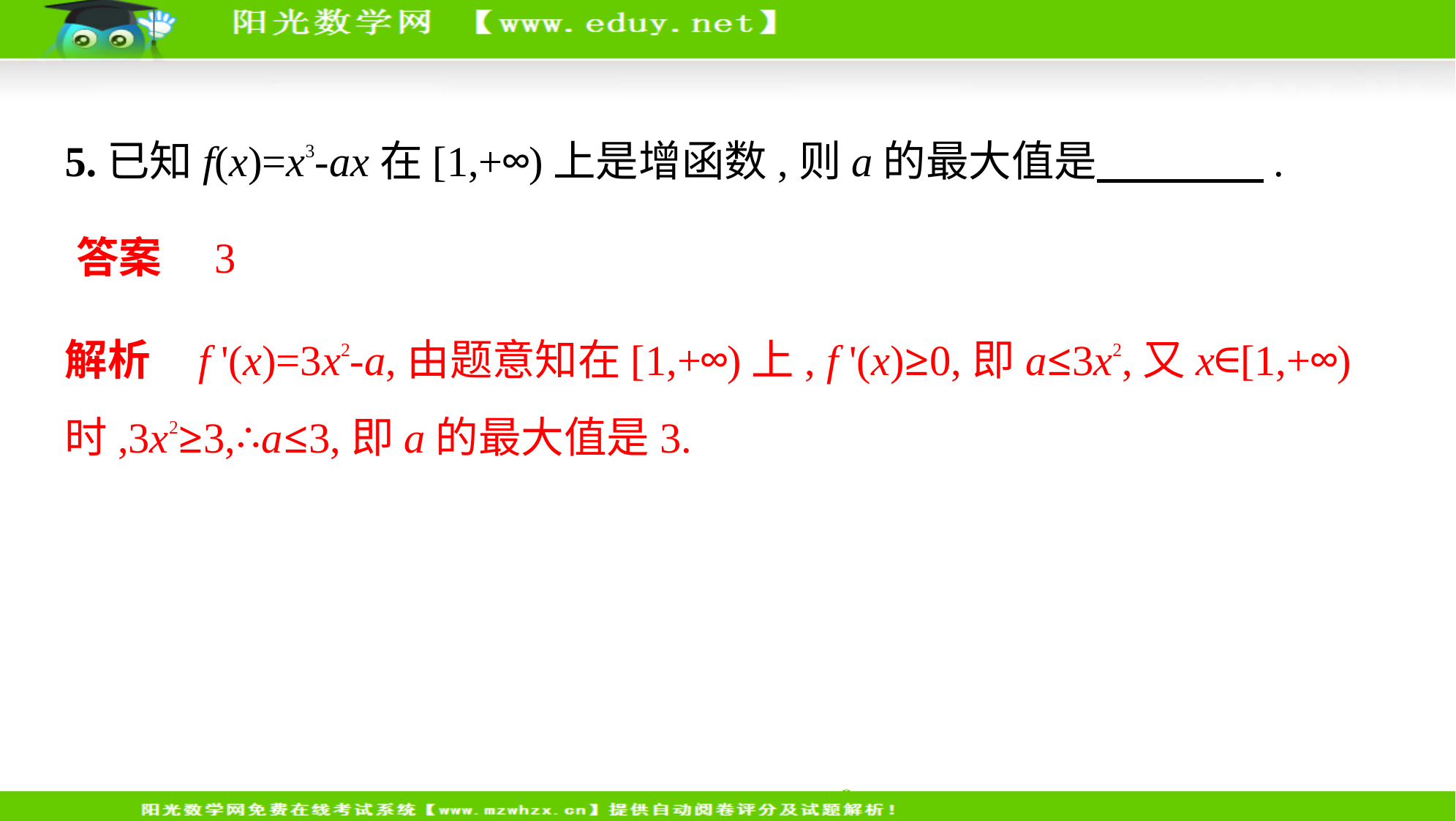

5.已知f(x)=x3-ax在[1,+∞)上是增函数,则a的最大值是　　　    .
答案　3
解析    f '(x)=3x2-a,由题意知在[1,+∞)上, f '(x)≥0,即a≤3x2,又x∈[1,+∞)
时,3x2≥3,∴a≤3,即a的最大值是3.